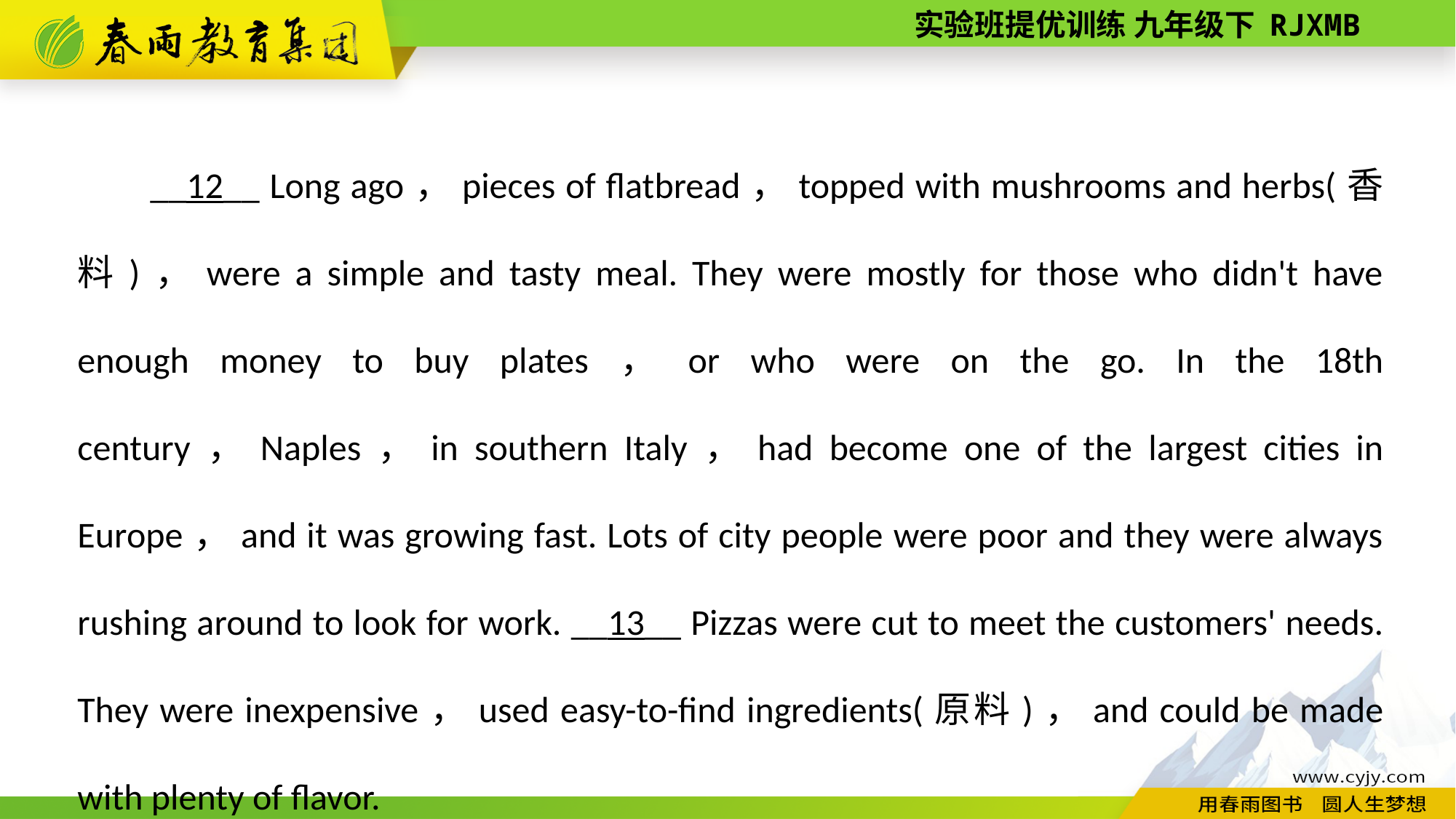

__12__ Long ago，pieces of flatbread，topped with mushrooms and herbs(香料)，were a simple and tasty meal. They were mostly for those who didn't have enough money to buy plates，or who were on the go. In the 18th century，Naples，in southern Italy，had become one of the largest cities in Europe，and it was growing fast. Lots of city people were poor and they were always rushing around to look for work. __13__ Pizzas were cut to meet the customers' needs. They were inexpensive，used easy-­to-­find ingredients(原料)，and could be made with plenty of flavor.